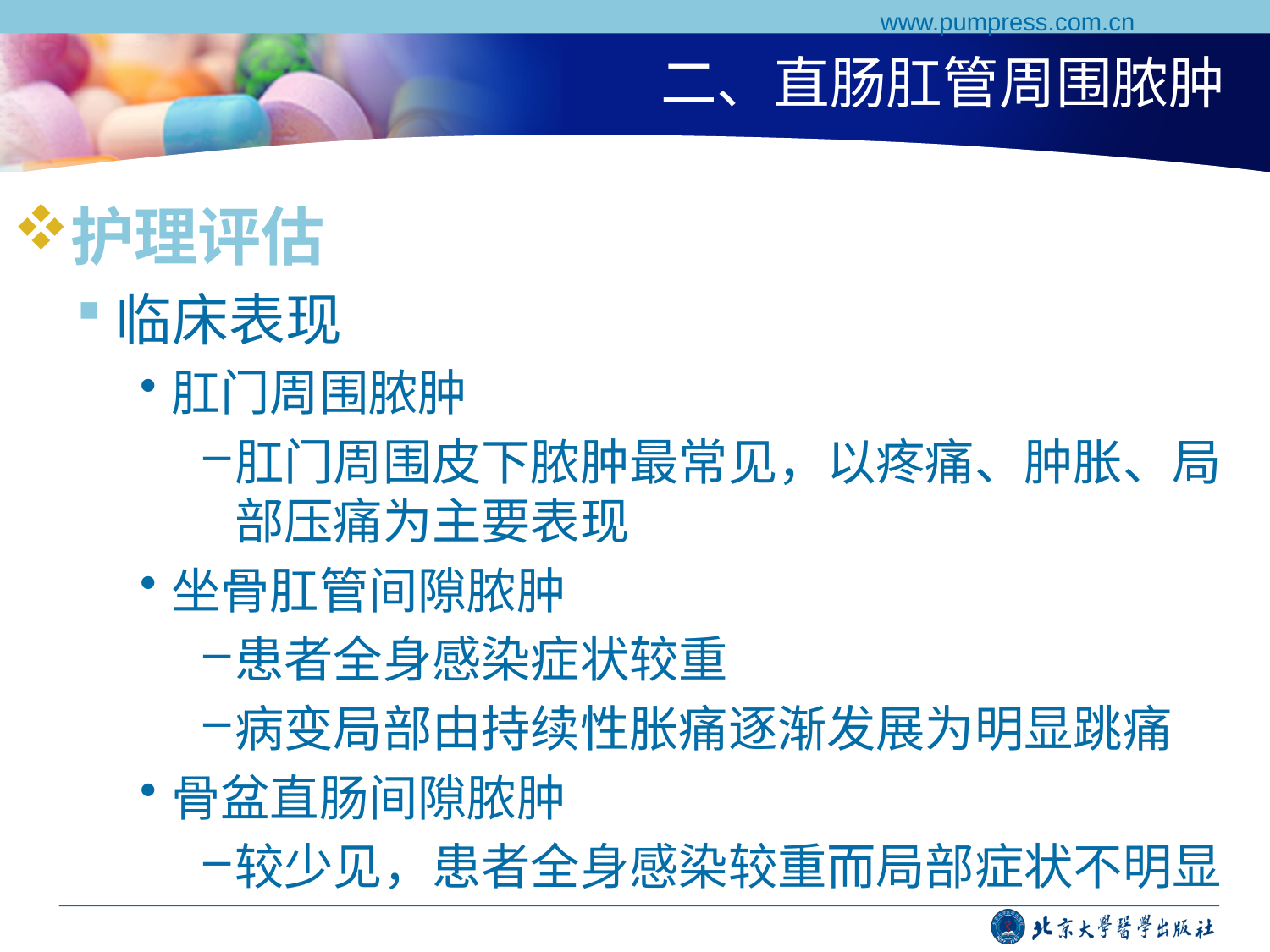

www.pumpress.com.cn
# 二、直肠肛管周围脓肿
护理评估
临床表现
肛门周围脓肿
肛门周围皮下脓肿最常见，以疼痛、肿胀、局部压痛为主要表现
坐骨肛管间隙脓肿
患者全身感染症状较重
病变局部由持续性胀痛逐渐发展为明显跳痛
骨盆直肠间隙脓肿
较少见，患者全身感染较重而局部症状不明显